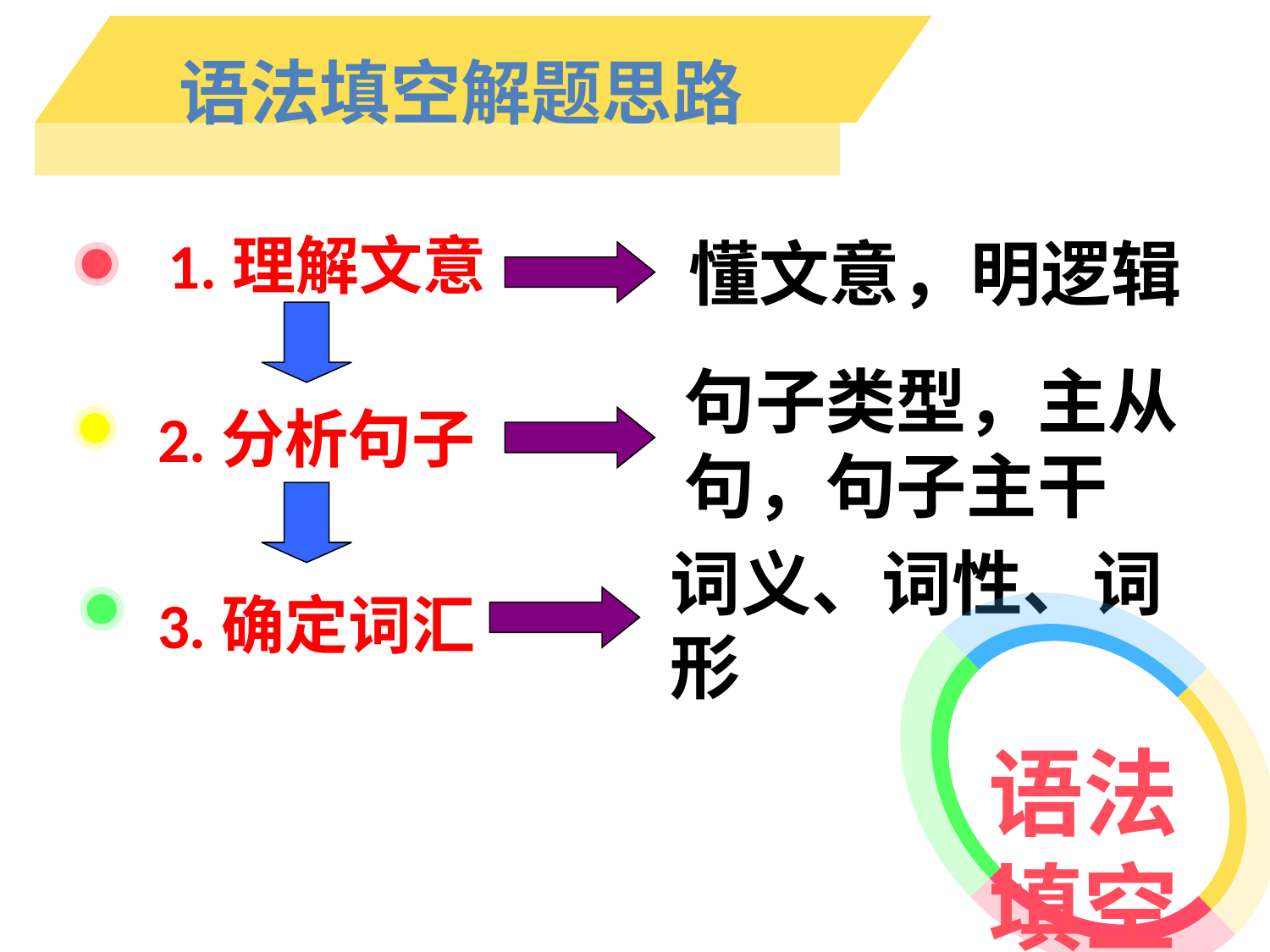

语法填空解题思路
1.理解文意
懂文意，明逻辑

句子类型，主从句，句子主干
2.分析句子

词义、词性、词形

语法填空
3.确定词汇